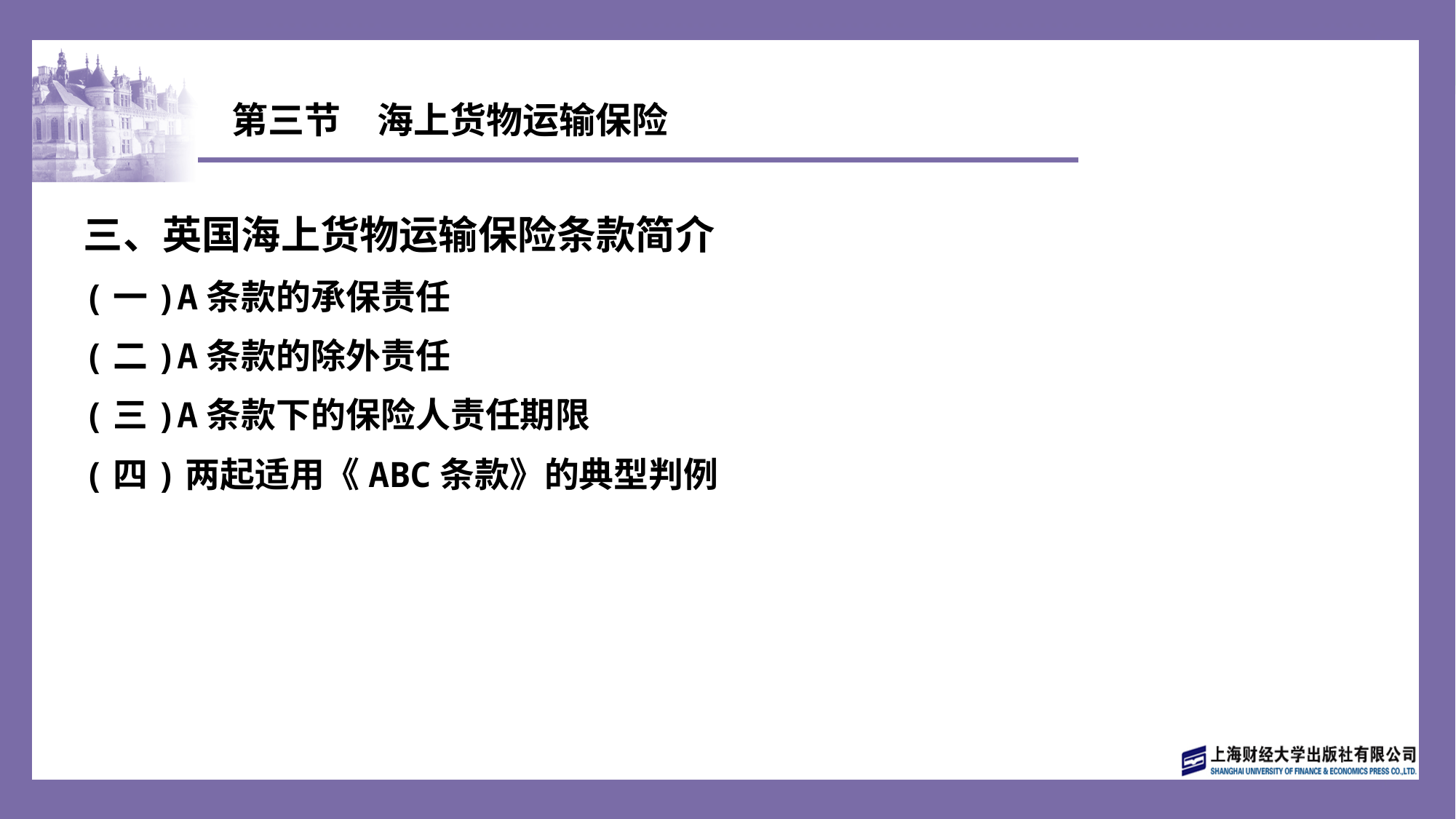

# 第三节　海上货物运输保险
三、英国海上货物运输保险条款简介
(一)A条款的承保责任
(二)A条款的除外责任
(三)A条款下的保险人责任期限
(四)两起适用《ABC条款》的典型判例